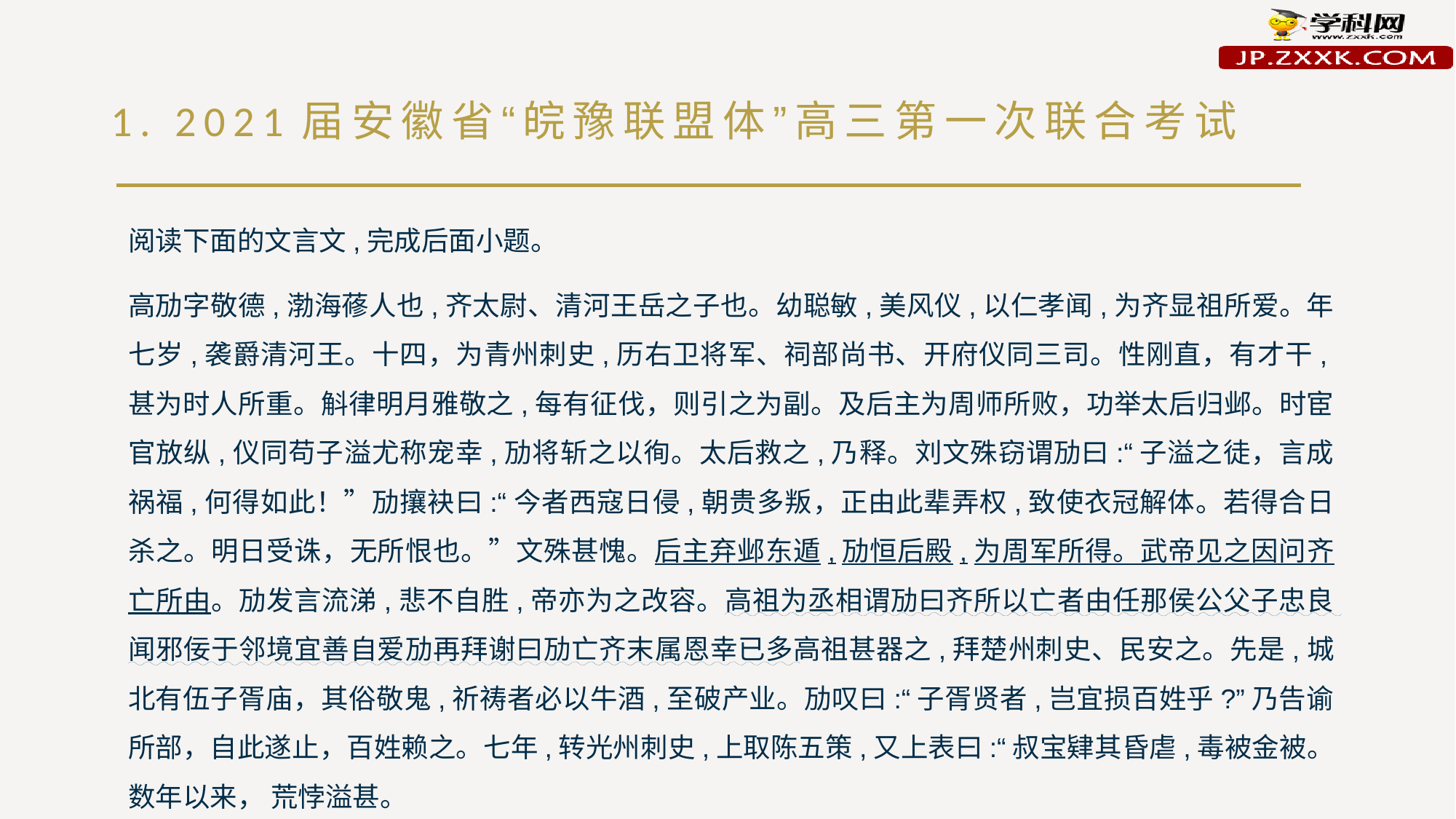

# 1. 2021届安徽省“皖豫联盟体”高三第一次联合考试
阅读下面的文言文,完成后面小题。
高劢字敬德,渤海蓚人也,齐太尉、清河王岳之子也。幼聪敏,美风仪,以仁孝闻,为齐显祖所爱。年七岁,袭爵清河王。十四，为青州刺史,历右卫将军、祠部尚书、开府仪同三司。性刚直，有才干,甚为时人所重。斛律明月雅敬之,每有征伐，则引之为副。及后主为周师所败，功举太后归邺。时宦官放纵,仪同苟子溢尤称宠幸,劢将斩之以徇。太后救之,乃释。刘文殊窃谓劢曰:“子溢之徒，言成祸福,何得如此！”劢攘袂曰:“今者西寇日侵,朝贵多叛，正由此辈弄权,致使衣冠解体。若得合日杀之。明日受诛，无所恨也。”文殊甚愧。后主弃邺东遁,劢恒后殿,为周军所得。武帝见之因问齐亡所由。劢发言流涕,悲不自胜,帝亦为之改容。高祖为丞相谓劢曰齐所以亡者由任那侯公父子忠良闻邪佞于邻境宜善自爱劢再拜谢曰劢亡齐末属恩幸已多高祖甚器之,拜楚州刺史、民安之。先是,城北有伍子胥庙，其俗敬鬼,祈祷者必以牛酒,至破产业。劢叹曰:“子胥贤者,岂宜损百姓乎?”乃告谕所部，自此遂止，百姓赖之。七年,转光州刺史,上取陈五策,又上表曰:“叔宝肄其昏虐,毒被金被。数年以来， 荒悖溢甚。